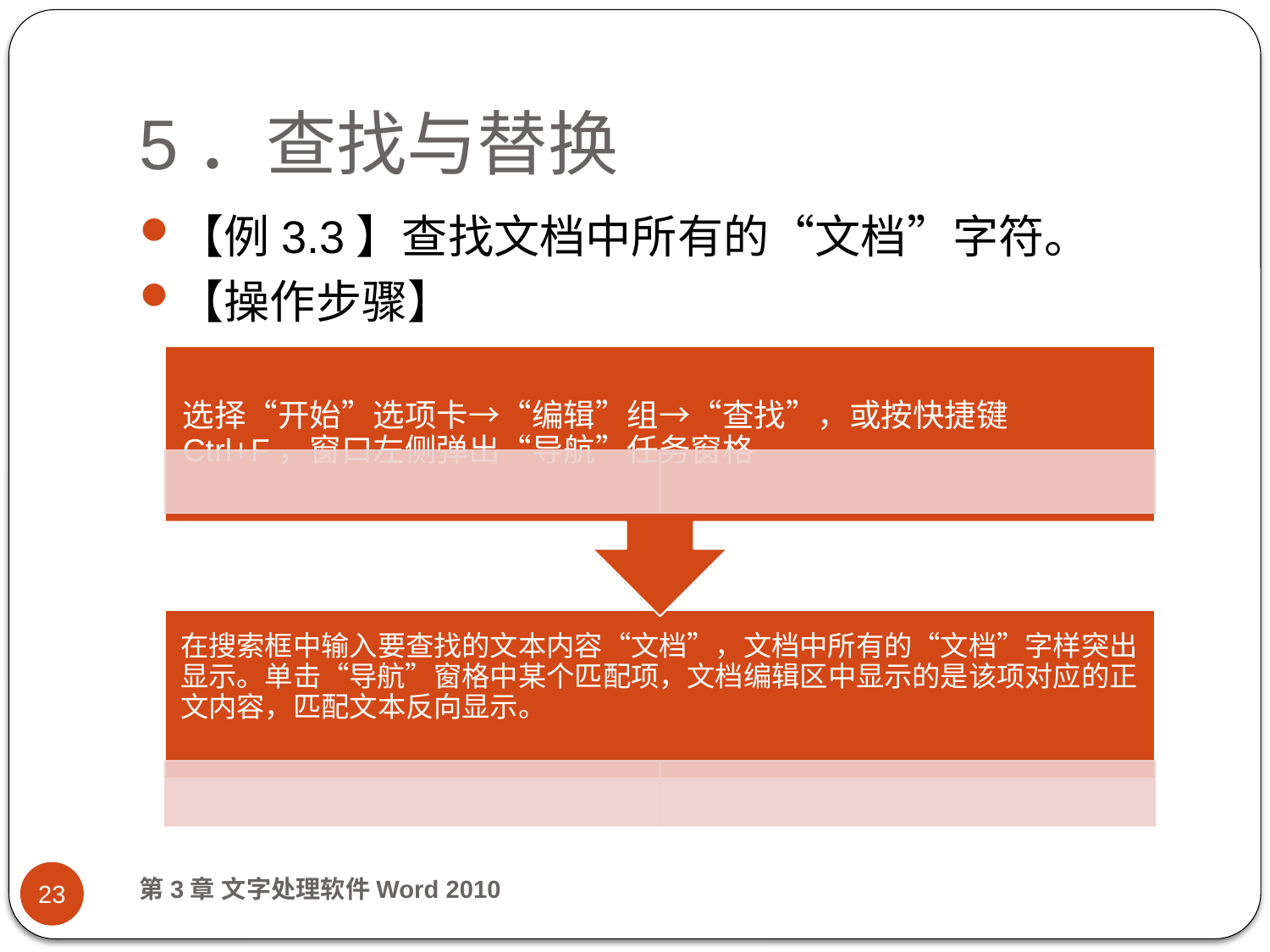

# 5．查找与替换
【例3.3】查找文档中所有的“文档”字符。
【操作步骤】

在搜索框中输入要查找的文本内容“文档”，文档中所有的“文档”字样突出显示。单击“导航”窗格中某个匹配项，文档编辑区中显示的是该项对应的正文内容，匹配文本反向显示。

选择“开始”选项卡→“编辑”组→“查找”，或按快捷键Ctrl+F，窗口左侧弹出“导航”任务窗格

第3章 文字处理软件Word 2010
23